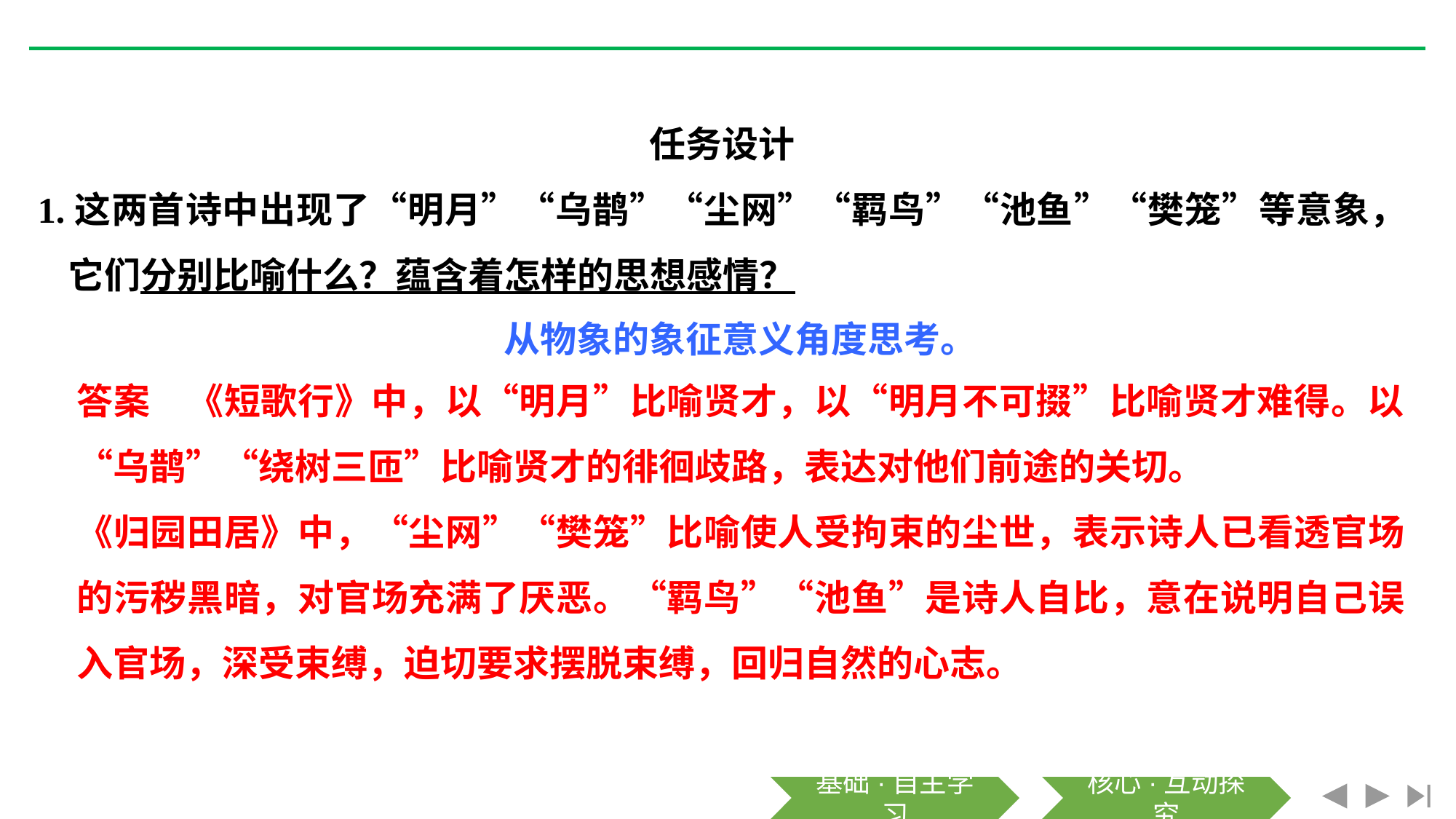

任务设计
1.这两首诗中出现了“明月”“乌鹊”“尘网”“羁鸟”“池鱼”“樊笼”等意象，它们分别比喻什么？蕴含着怎样的思想感情？
从物象的象征意义角度思考。
答案　《短歌行》中，以“明月”比喻贤才，以“明月不可掇”比喻贤才难得。以“乌鹊”“绕树三匝”比喻贤才的徘徊歧路，表达对他们前途的关切。
《归园田居》中，“尘网”“樊笼”比喻使人受拘束的尘世，表示诗人已看透官场的污秽黑暗，对官场充满了厌恶。“羁鸟”“池鱼”是诗人自比，意在说明自己误入官场，深受束缚，迫切要求摆脱束缚，回归自然的心志。